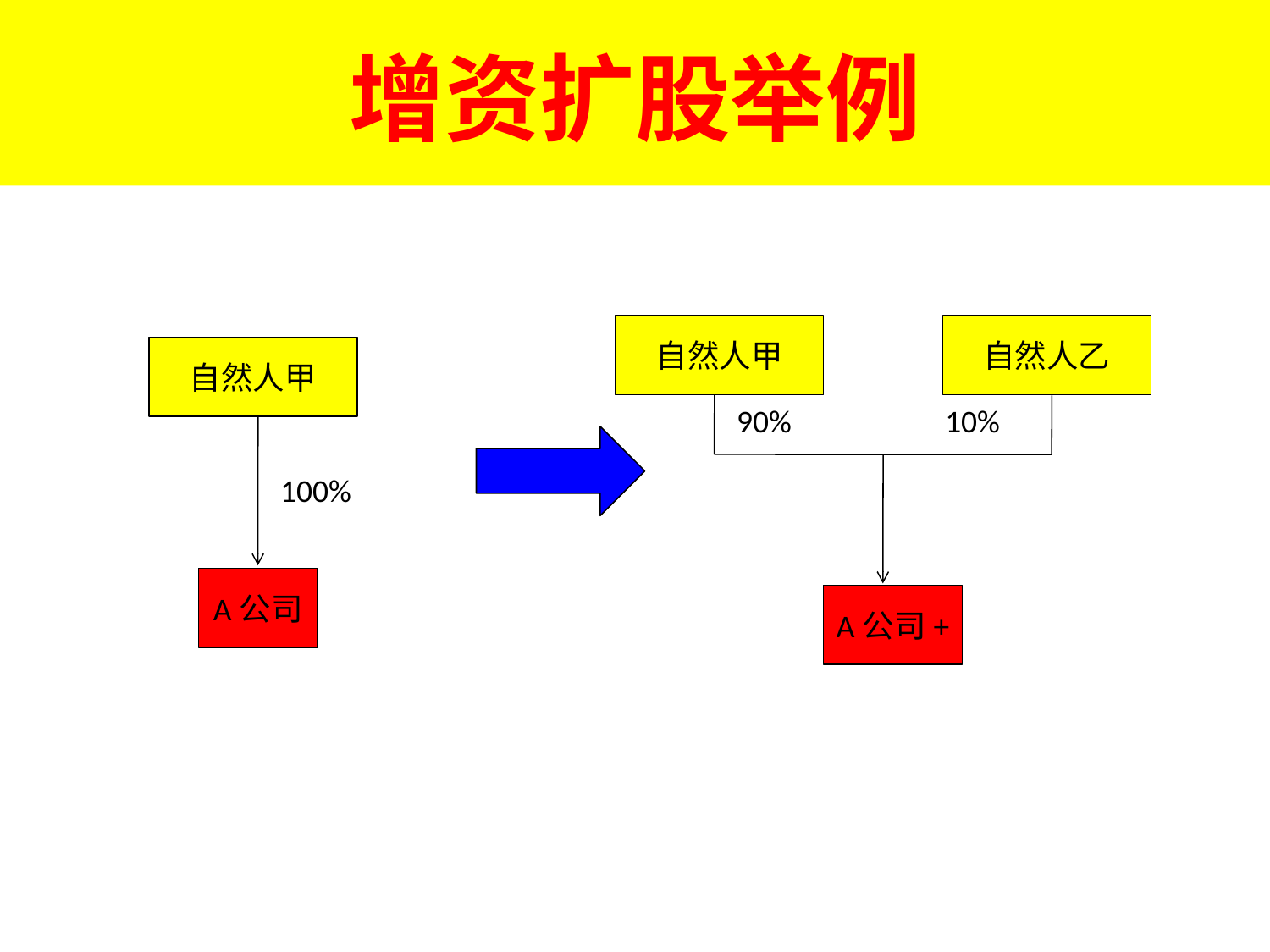

增资扩股举例
自然人甲
自然人乙
90%
10%
A公司+
自然人甲

100%
A公司